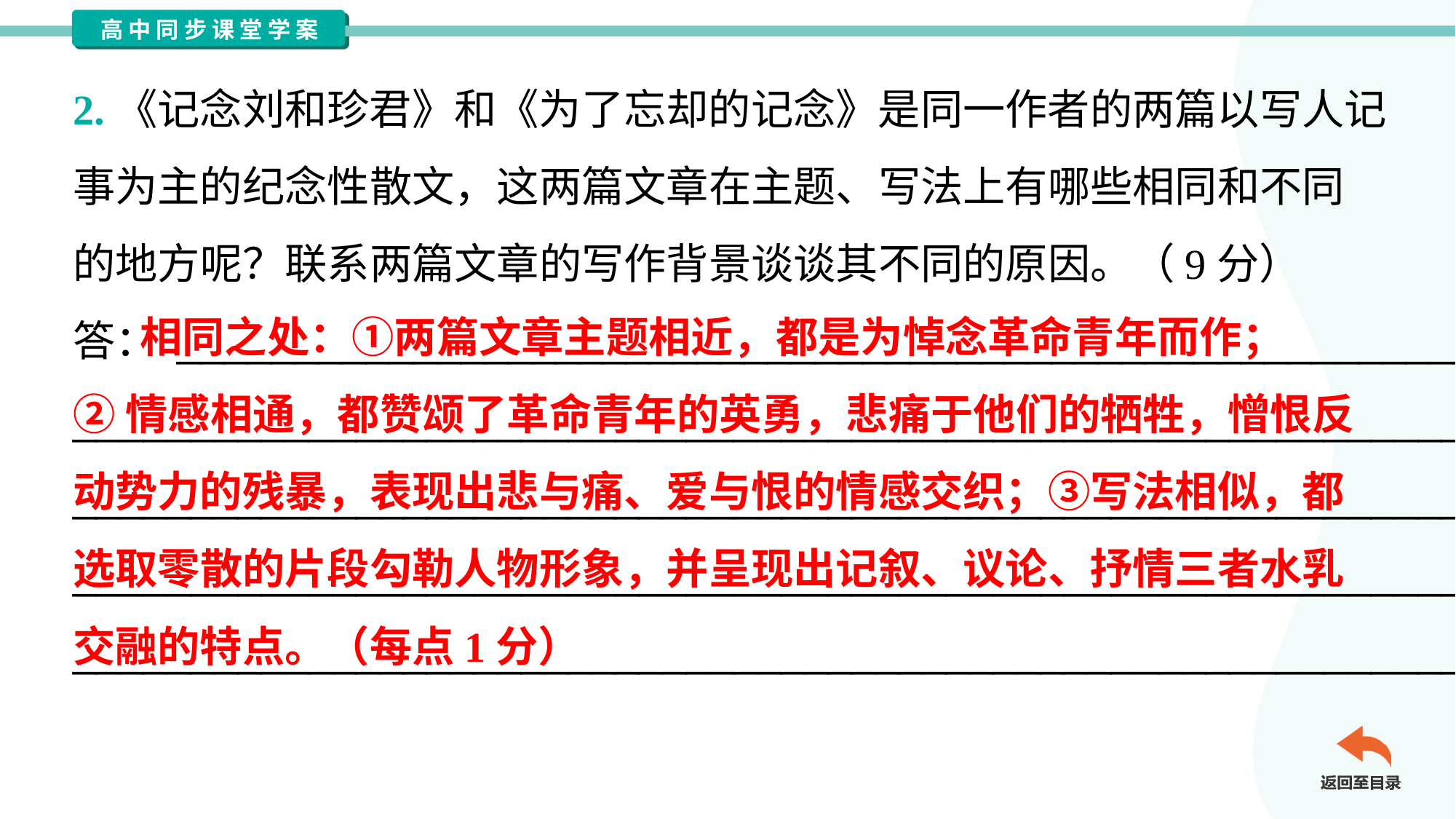

2.《记念刘和珍君》和《为了忘却的记念》是同一作者的两篇以写人记
事为主的纪念性散文，这两篇文章在主题、写法上有哪些相同和不同
的地方呢？联系两篇文章的写作背景谈谈其不同的原因。（9分）
答： ________________________________________________________
_____________________________________________________________
_____________________________________________________________
_____________________________________________________________
_____________________________________________________________
      相同之处：①两篇文章主题相近，都是为悼念革命青年而作；
②情感相通，都赞颂了革命青年的英勇，悲痛于他们的牺牲，憎恨反
动势力的残暴，表现出悲与痛、爱与恨的情感交织；③写法相似，都
选取零散的片段勾勒人物形象，并呈现出记叙、议论、抒情三者水乳
交融的特点。（每点1分）